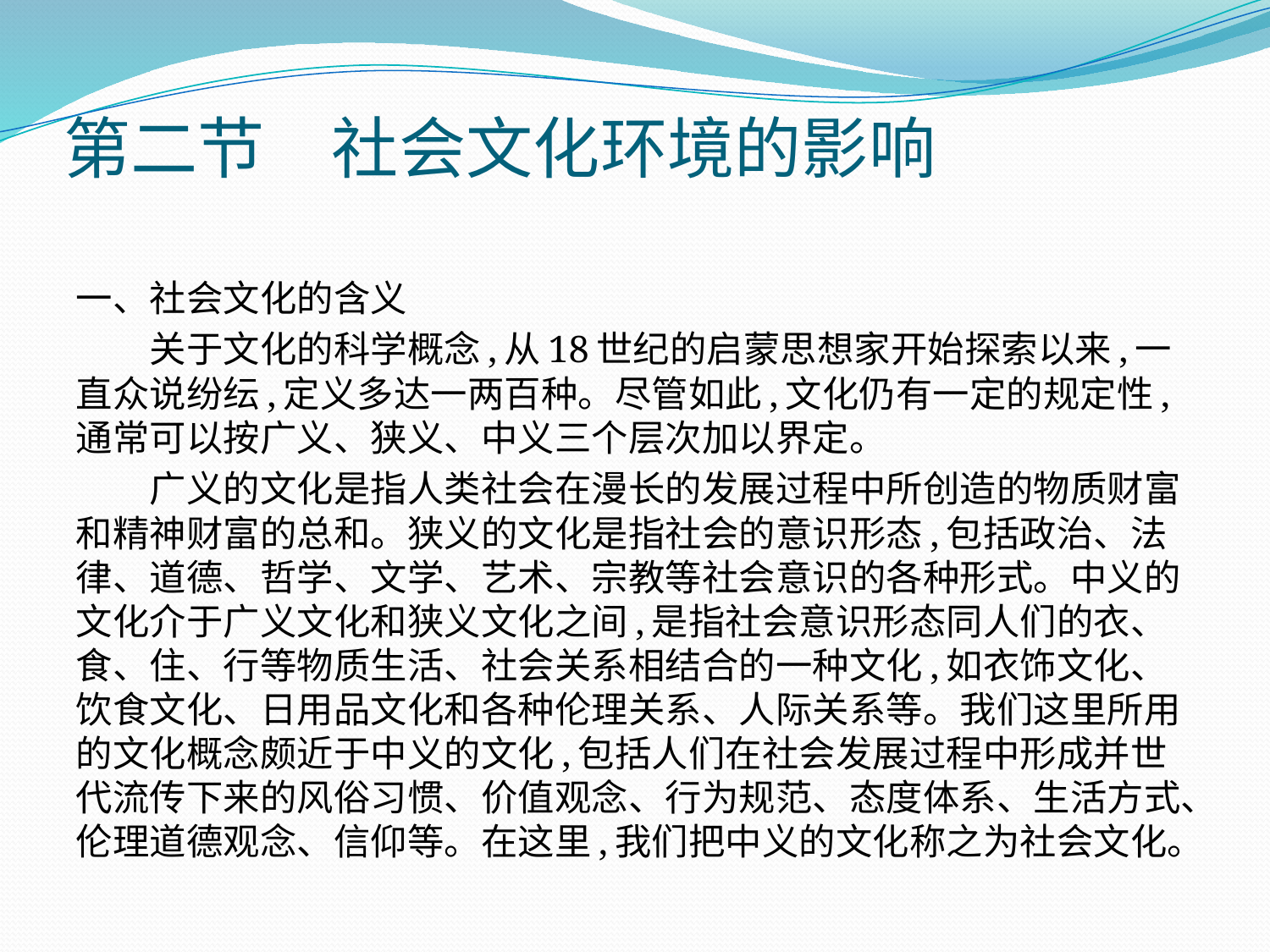

# 第二节　社会文化环境的影响
一、社会文化的含义
　　关于文化的科学概念,从18世纪的启蒙思想家开始探索以来,一直众说纷纭,定义多达一两百种。尽管如此,文化仍有一定的规定性,通常可以按广义、狭义、中义三个层次加以界定。
　　广义的文化是指人类社会在漫长的发展过程中所创造的物质财富和精神财富的总和。狭义的文化是指社会的意识形态,包括政治、法律、道德、哲学、文学、艺术、宗教等社会意识的各种形式。中义的文化介于广义文化和狭义文化之间,是指社会意识形态同人们的衣、食、住、行等物质生活、社会关系相结合的一种文化,如衣饰文化、饮食文化、日用品文化和各种伦理关系、人际关系等。我们这里所用的文化概念颇近于中义的文化,包括人们在社会发展过程中形成并世代流传下来的风俗习惯、价值观念、行为规范、态度体系、生活方式、伦理道德观念、信仰等。在这里,我们把中义的文化称之为社会文化。